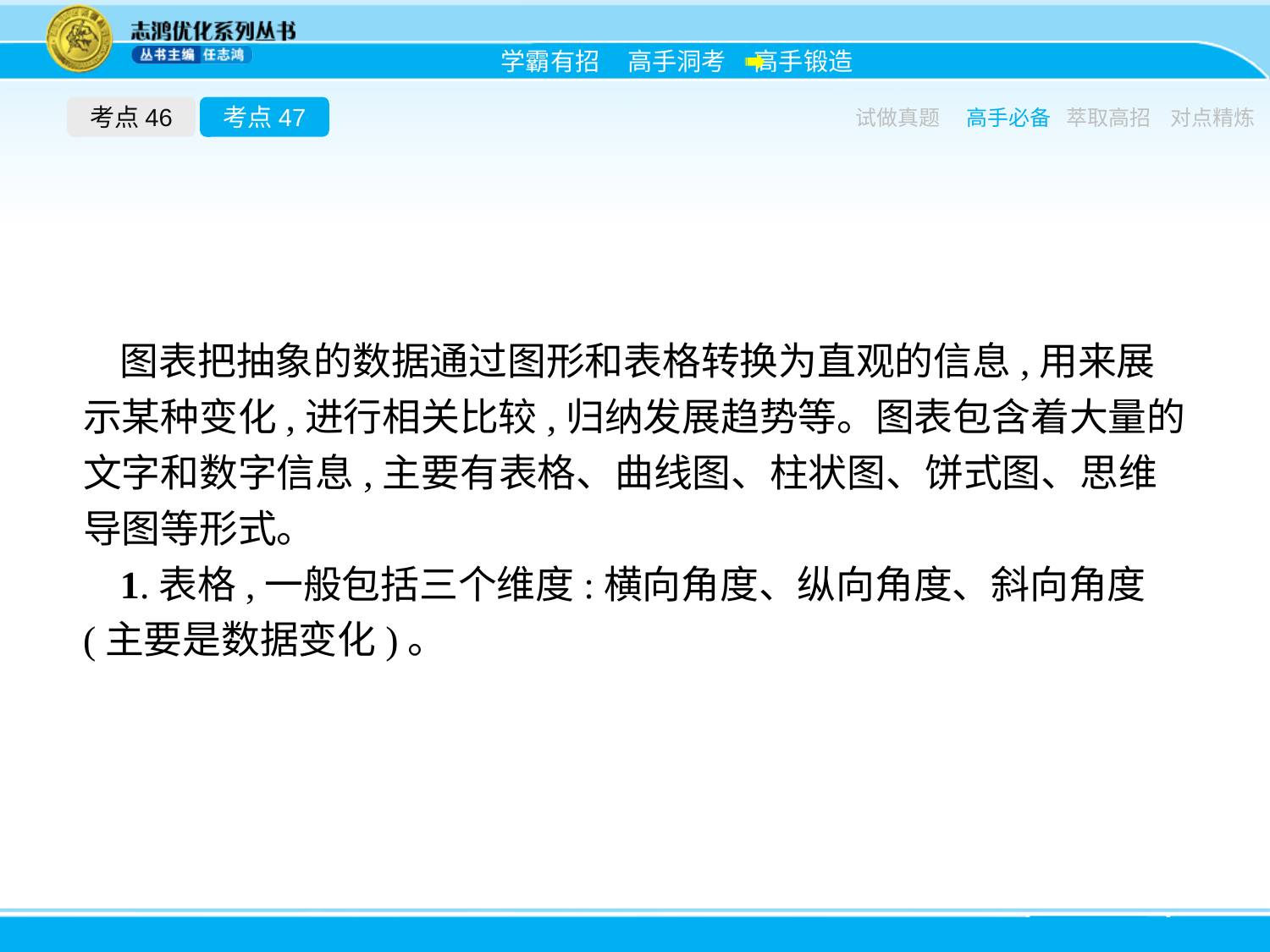

考点46
考点47
试做真题
高手必备
萃取高招
对点精炼
图表把抽象的数据通过图形和表格转换为直观的信息,用来展示某种变化,进行相关比较,归纳发展趋势等。图表包含着大量的文字和数字信息,主要有表格、曲线图、柱状图、饼式图、思维导图等形式。
1.表格,一般包括三个维度:横向角度、纵向角度、斜向角度(主要是数据变化)。